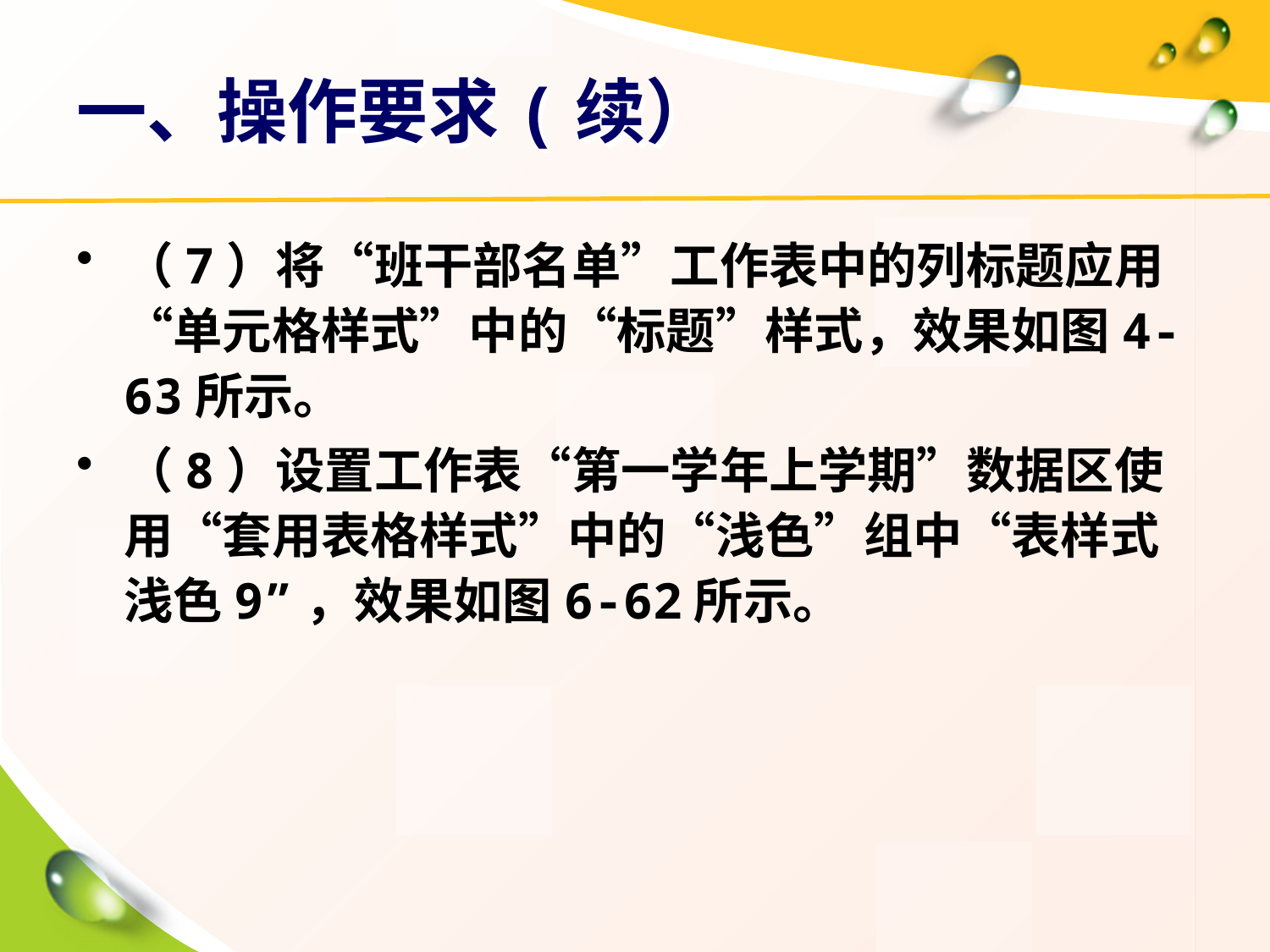

# 一、操作要求(续）
（7）将“班干部名单”工作表中的列标题应用“单元格样式”中的“标题”样式，效果如图4-63所示。
（8）设置工作表“第一学年上学期”数据区使用“套用表格样式”中的“浅色”组中“表样式浅色9”，效果如图6-62所示。